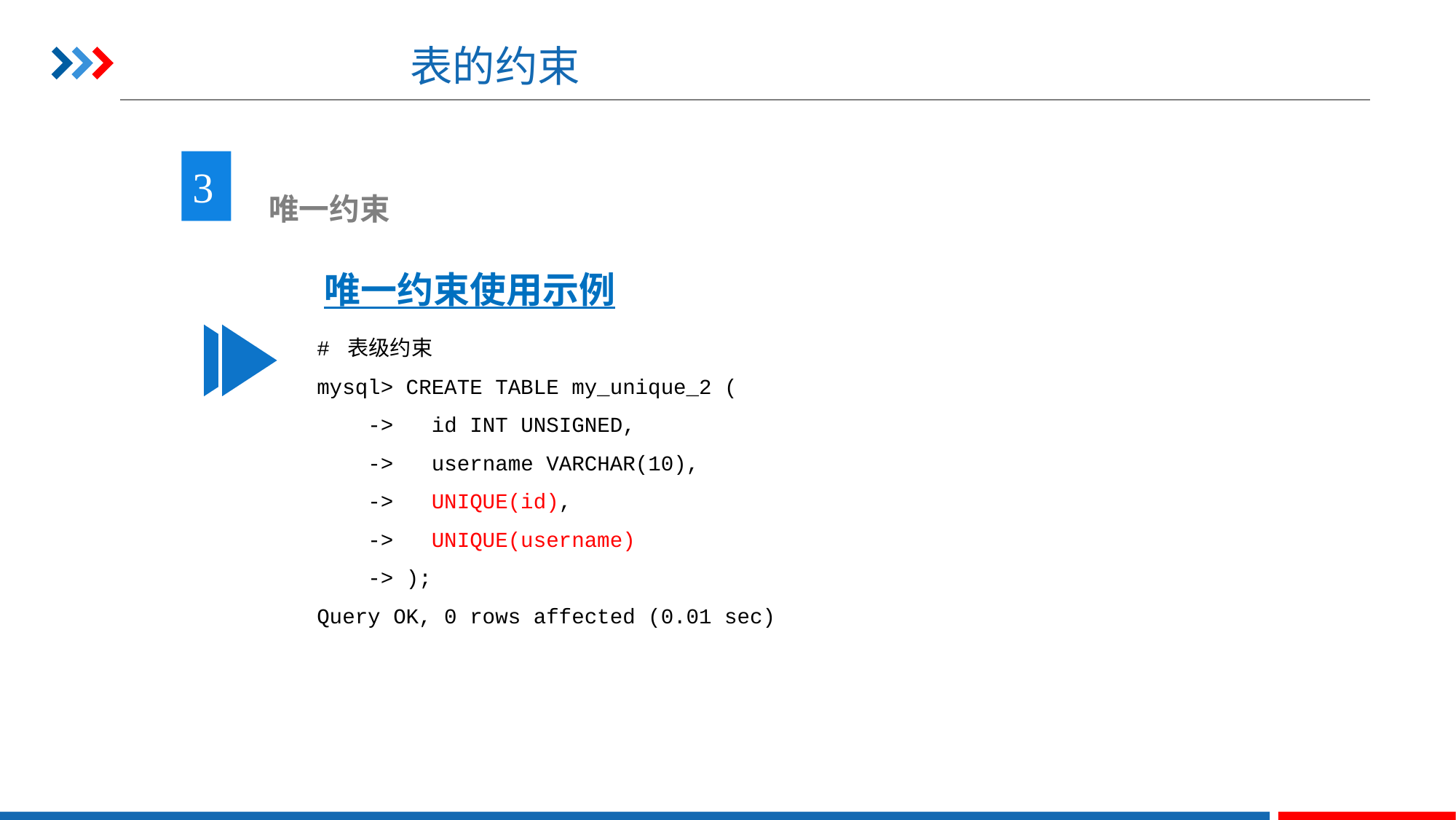

# 表的约束

3
  唯一约束
唯一约束使用示例
# 表级约束
mysql> CREATE TABLE my_unique_2 (
    ->   id INT UNSIGNED,
    ->   username VARCHAR(10),
    ->   UNIQUE(id),
    ->   UNIQUE(username)
    -> );
Query OK, 0 rows affected (0.01 sec)